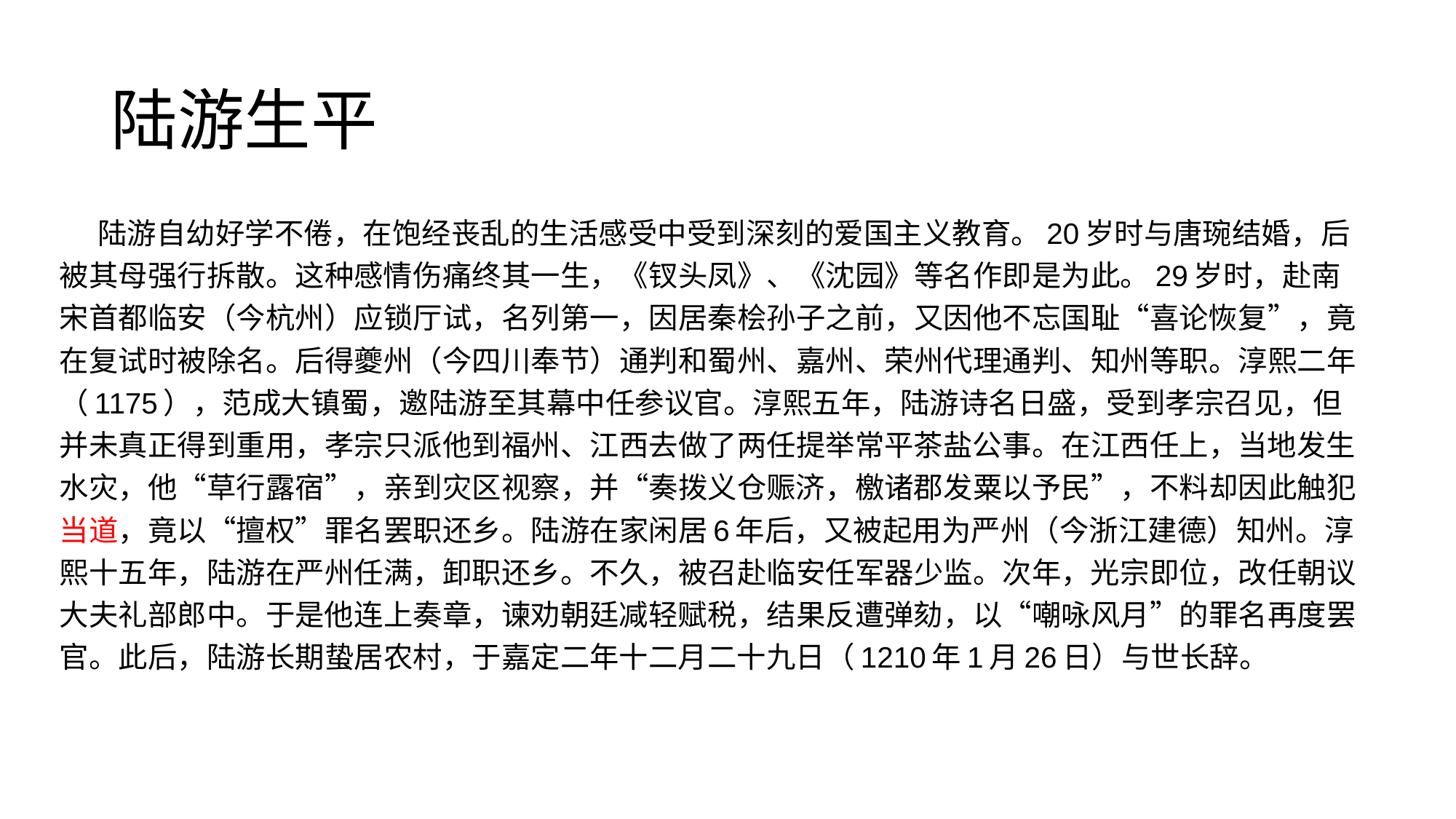

# 陆游生平
     陆游自幼好学不倦，在饱经丧乱的生活感受中受到深刻的爱国主义教育。20岁时与唐琬结婚，后被其母强行拆散。这种感情伤痛终其一生，《钗头凤》、《沈园》等名作即是为此。29岁时，赴南宋首都临安（今杭州）应锁厅试，名列第一，因居秦桧孙子之前，又因他不忘国耻“喜论恢复”，竟在复试时被除名。后得夔州（今四川奉节）通判和蜀州、嘉州、荣州代理通判、知州等职。淳熙二年（1175），范成大镇蜀，邀陆游至其幕中任参议官。淳熙五年，陆游诗名日盛，受到孝宗召见，但并未真正得到重用，孝宗只派他到福州、江西去做了两任提举常平茶盐公事。在江西任上，当地发生水灾，他“草行露宿”，亲到灾区视察，并“奏拨义仓赈济，檄诸郡发粟以予民”，不料却因此触犯当道，竟以“擅权”罪名罢职还乡。陆游在家闲居6年后，又被起用为严州（今浙江建德）知州。淳熙十五年，陆游在严州任满，卸职还乡。不久，被召赴临安任军器少监。次年，光宗即位，改任朝议大夫礼部郎中。于是他连上奏章，谏劝朝廷减轻赋税，结果反遭弹劾，以“嘲咏风月”的罪名再度罢官。此后，陆游长期蛰居农村，于嘉定二年十二月二十九日（1210年1月26日）与世长辞。